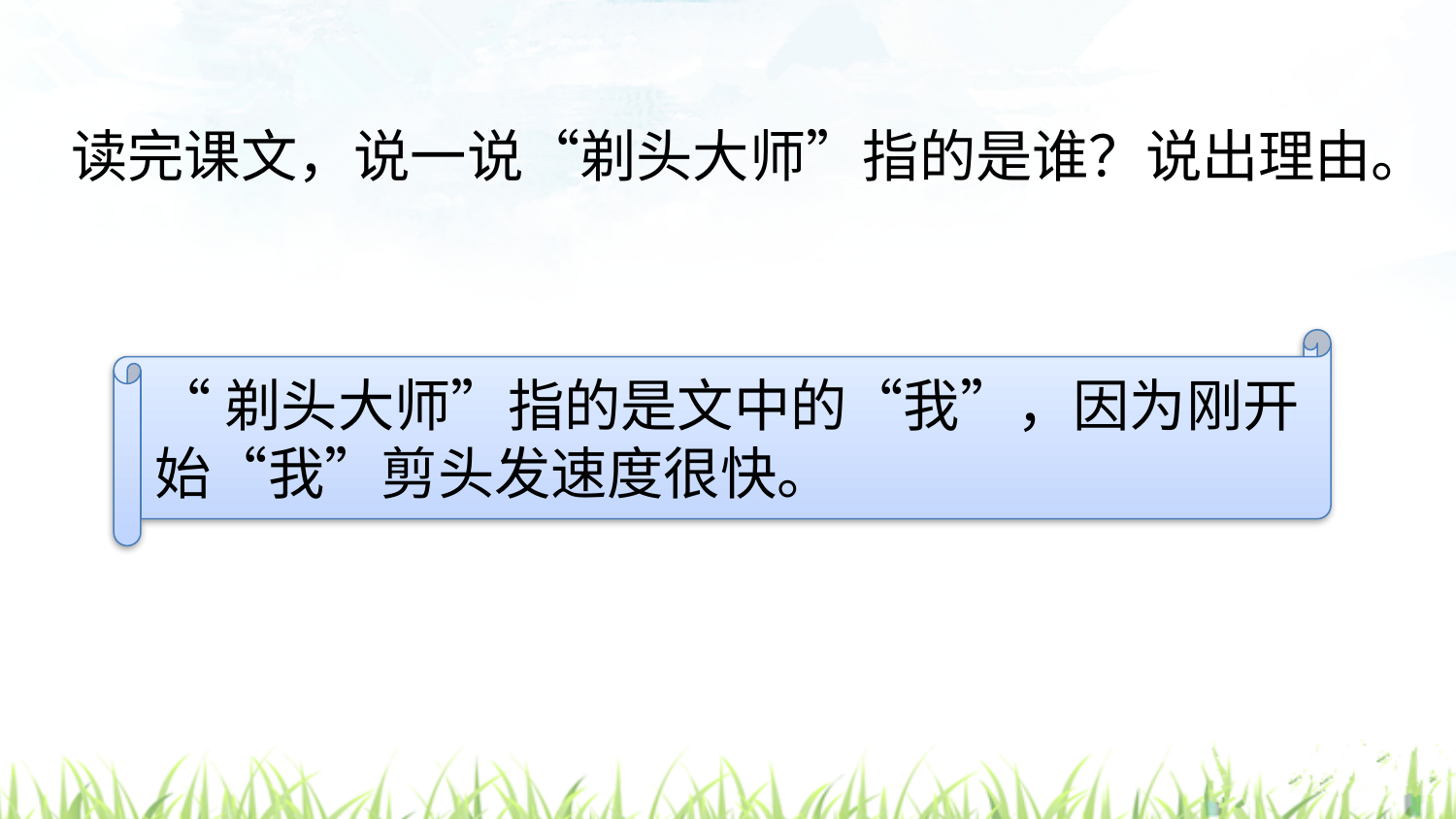

读完课文，说一说“剃头大师”指的是谁？说出理由。
“剃头大师”指的是文中的“我”，因为刚开始“我”剪头发速度很快。